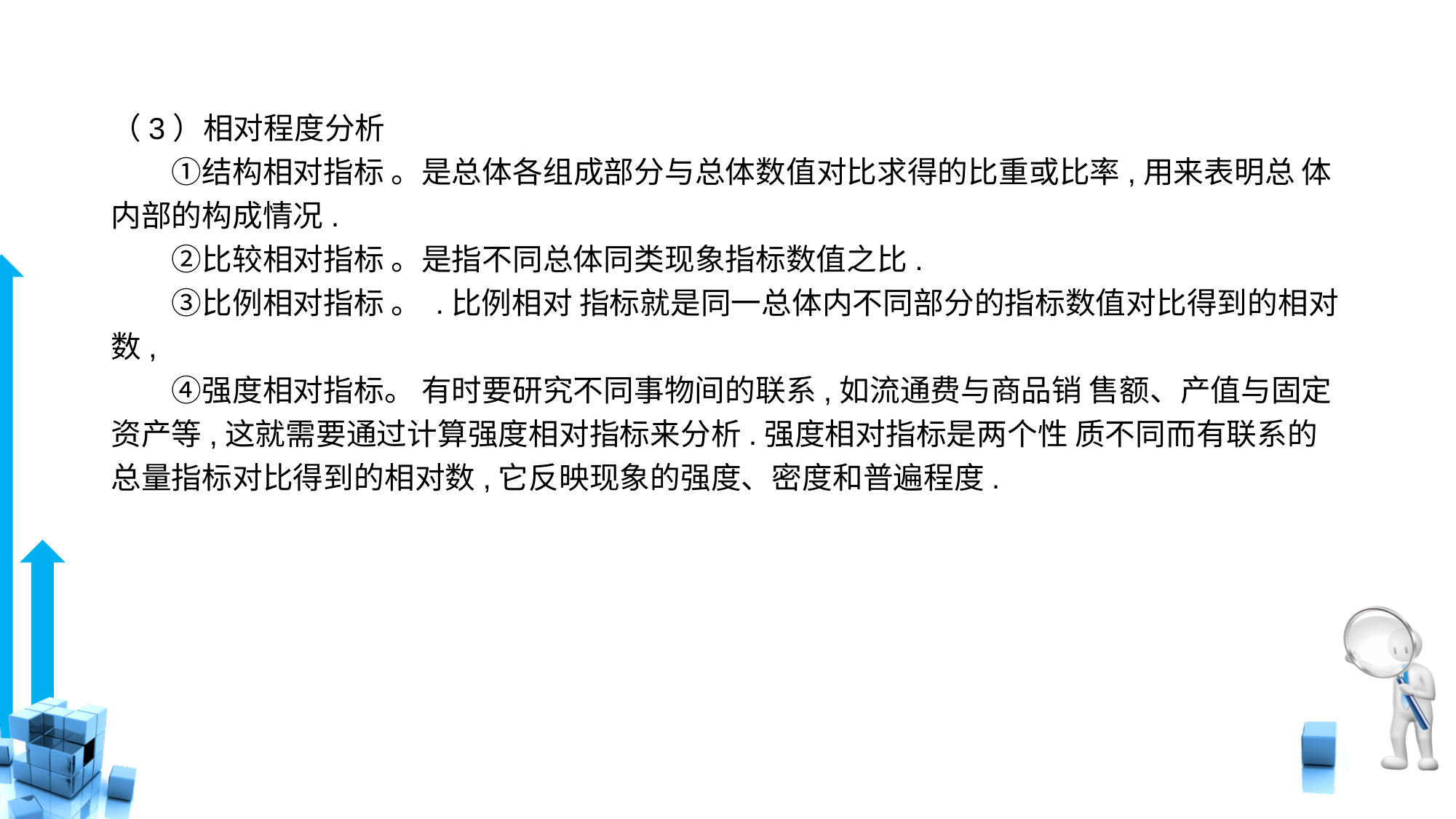

# （3）相对程度分析
　　①结构相对指标 。是总体各组成部分与总体数值对比求得的比重或比率,用来表明总 体内部的构成情况.
　　②比较相对指标 。是指不同总体同类现象指标数值之比.
　　③比例相对指标 。 .比例相对 指标就是同一总体内不同部分的指标数值对比得到的相对数,
　　④强度相对指标。 有时要研究不同事物间的联系,如流通费与商品销 售额、产值与固定资产等,这就需要通过计算强度相对指标来分析.强度相对指标是两个性 质不同而有联系的总量指标对比得到的相对数,它反映现象的强度、密度和普遍程度.